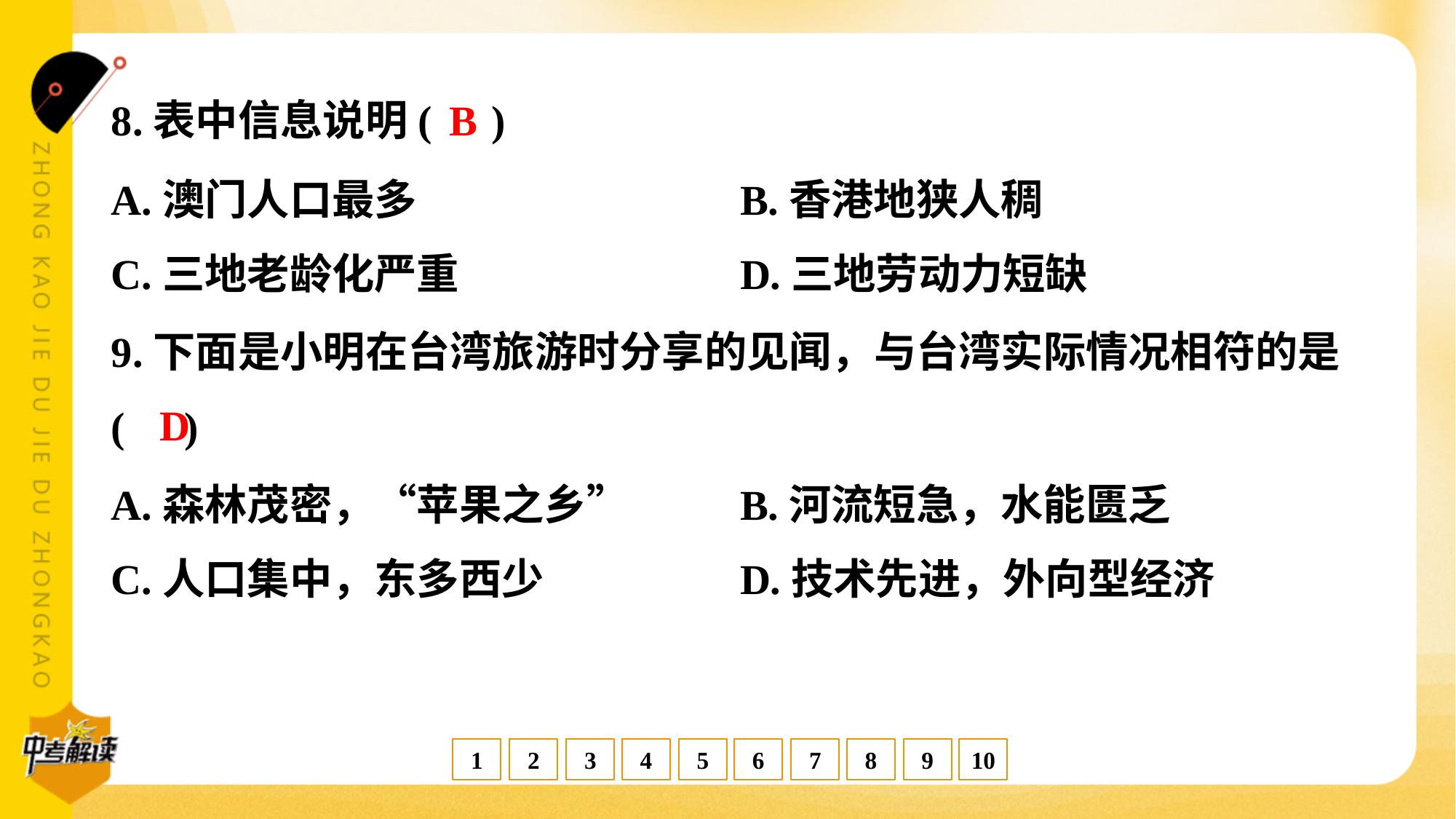

B
8.表中信息说明(     )
A.澳门人口最多	B.香港地狭人稠
C.三地老龄化严重	D.三地劳动力短缺
9.下面是小明在台湾旅游时分享的见闻，与台湾实际情况相符的是
(     )
D
A.森林茂密，“苹果之乡”	B.河流短急，水能匮乏
C.人口集中，东多西少	D.技术先进，外向型经济